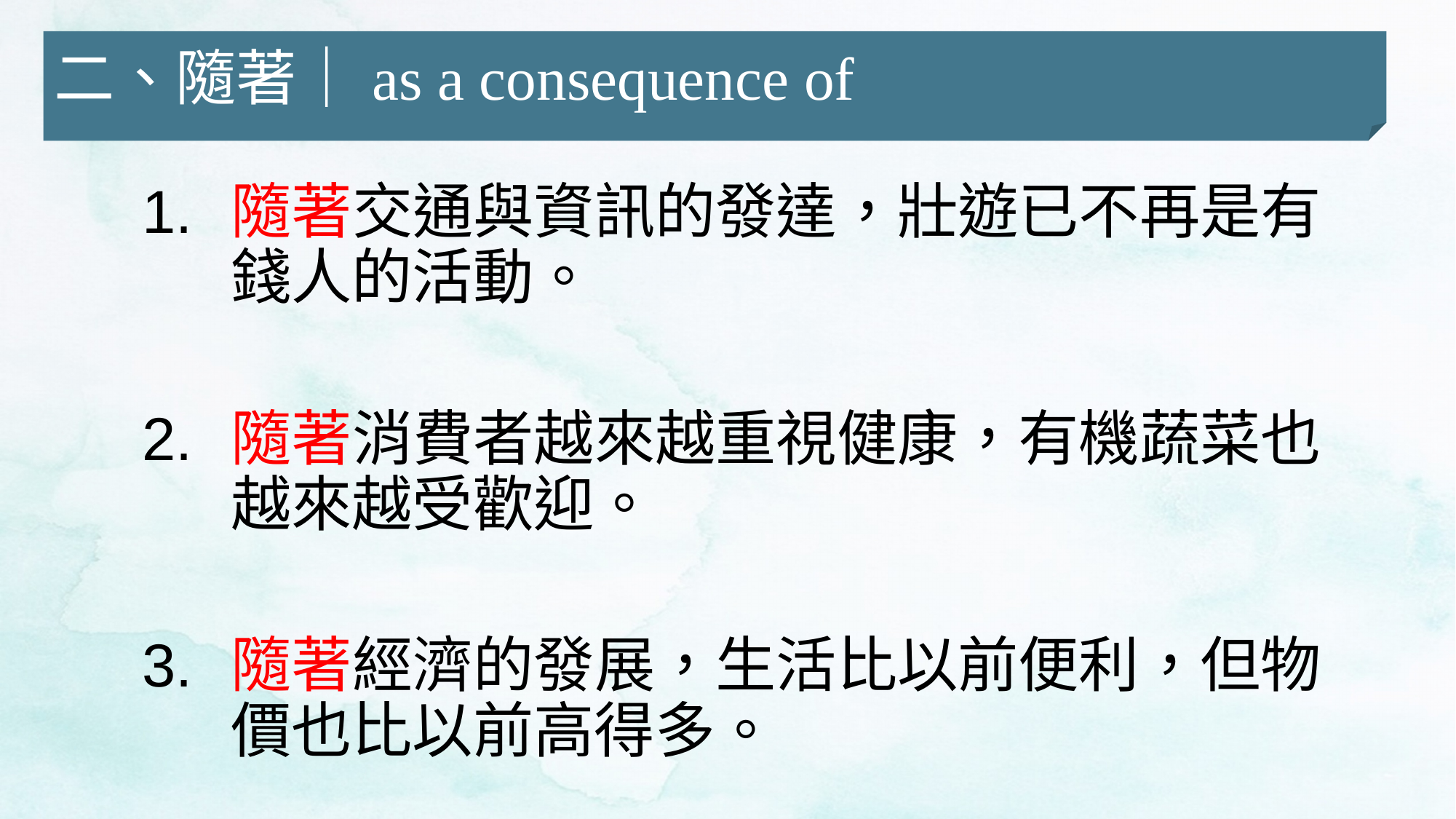

二、隨著｜as a consequence of
隨著交通與資訊的發達，壯遊已不再是有錢人的活動。

隨著消費者越來越重視健康，有機蔬菜也越來越受歡迎。

隨著經濟的發展，生活比以前便利，但物價也比以前高得多。